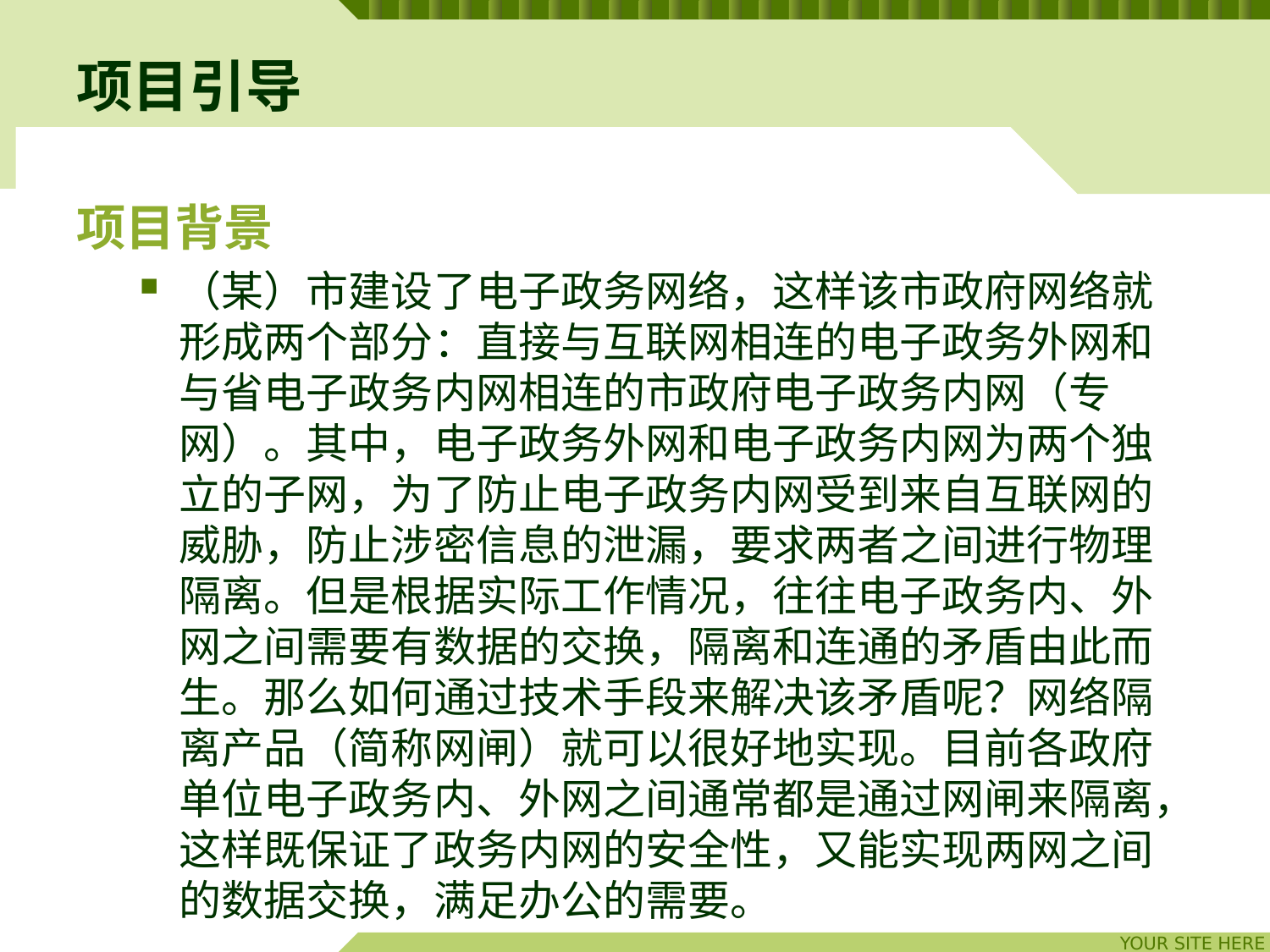

# 项目引导
项目背景
（某）市建设了电子政务网络，这样该市政府网络就形成两个部分：直接与互联网相连的电子政务外网和与省电子政务内网相连的市政府电子政务内网（专网）。其中，电子政务外网和电子政务内网为两个独立的子网，为了防止电子政务内网受到来自互联网的威胁，防止涉密信息的泄漏，要求两者之间进行物理隔离。但是根据实际工作情况，往往电子政务内、外网之间需要有数据的交换，隔离和连通的矛盾由此而生。那么如何通过技术手段来解决该矛盾呢？网络隔离产品（简称网闸）就可以很好地实现。目前各政府单位电子政务内、外网之间通常都是通过网闸来隔离，这样既保证了政务内网的安全性，又能实现两网之间的数据交换，满足办公的需要。